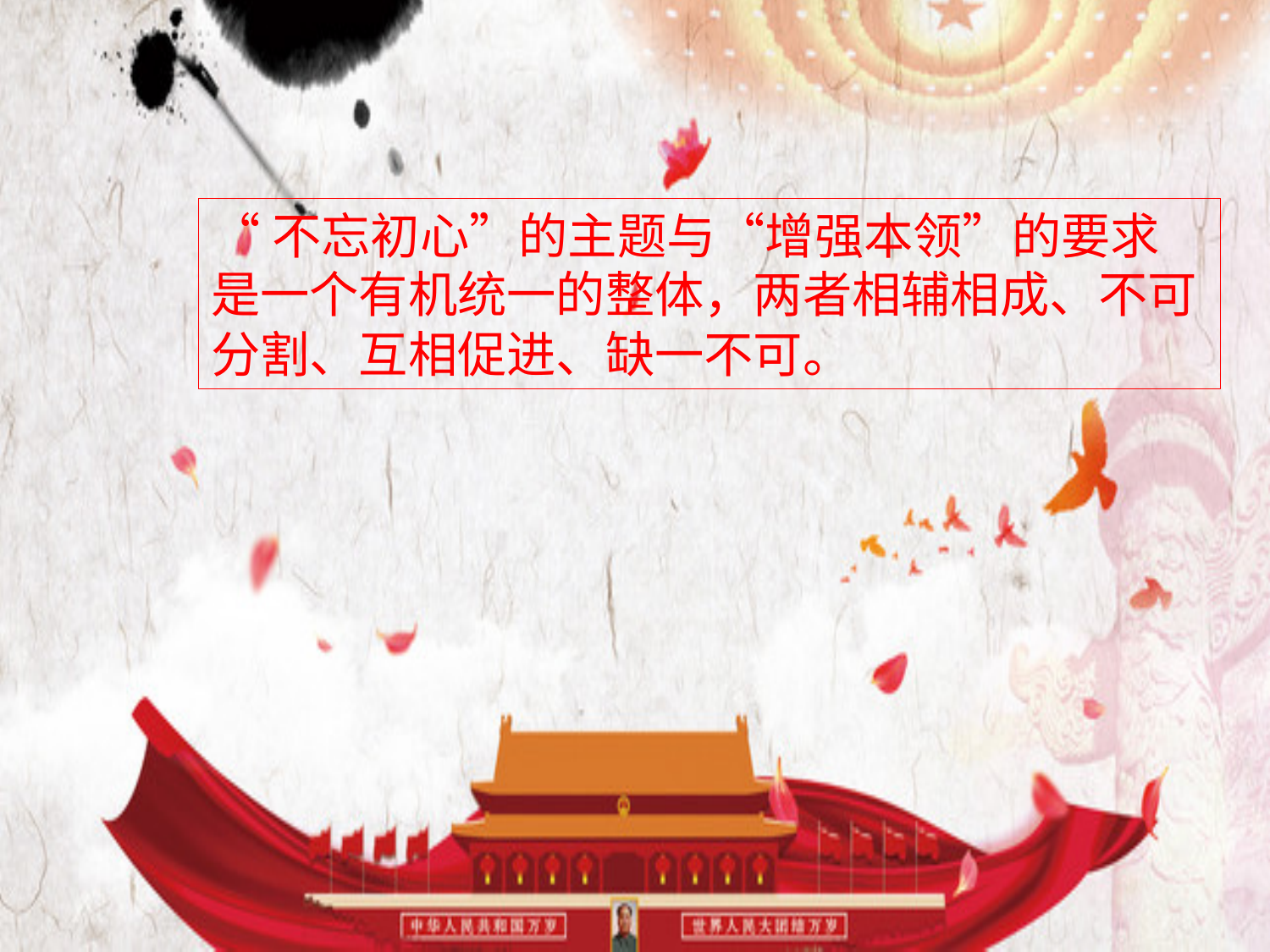

“不忘初心”的主题与“增强本领”的要求是一个有机统一的整体，两者相辅相成、不可分割、互相促进、缺一不可。